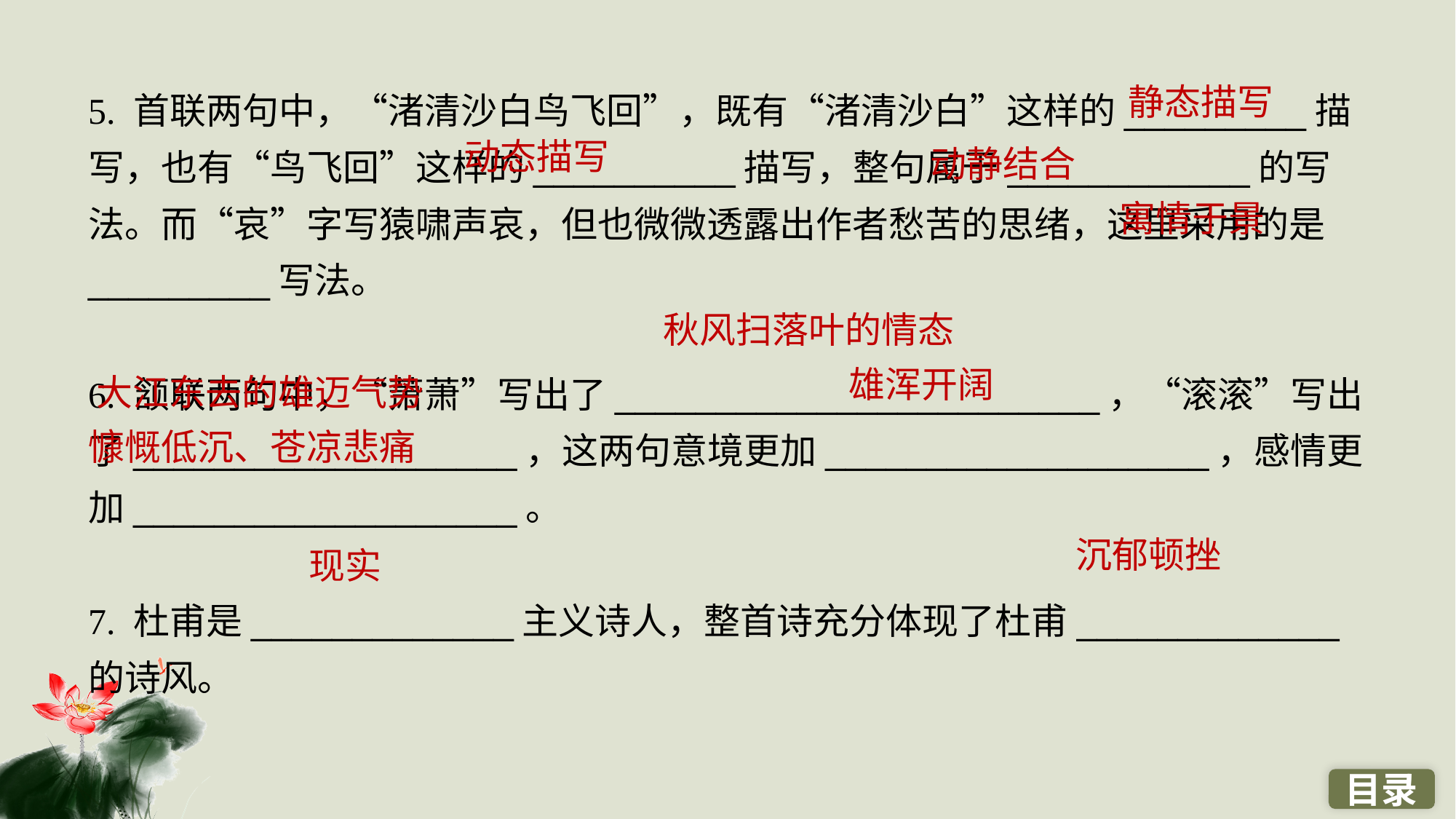

5. 首联两句中，“渚清沙白鸟飞回”，既有“渚清沙白”这样的_________描写，也有“鸟飞回”这样的__________描写，整句属于____________的写法。而“哀”字写猿啸声哀，但也微微透露出作者愁苦的思绪，这里采用的是_________写法。

6. 颔联两句中，“萧萧”写出了________________________，“滚滚”写出了___________________，这两句意境更加___________________，感情更加___________________。

7. 杜甫是_____________主义诗人，整首诗充分体现了杜甫_____________的诗风。
静态描写
动态描写
　动静结合
寓情于景
　秋风扫落叶的情态
　　雄浑开阔
　大江东去的雄迈气势
　慷慨低沉、苍凉悲痛
　沉郁顿挫
　现实